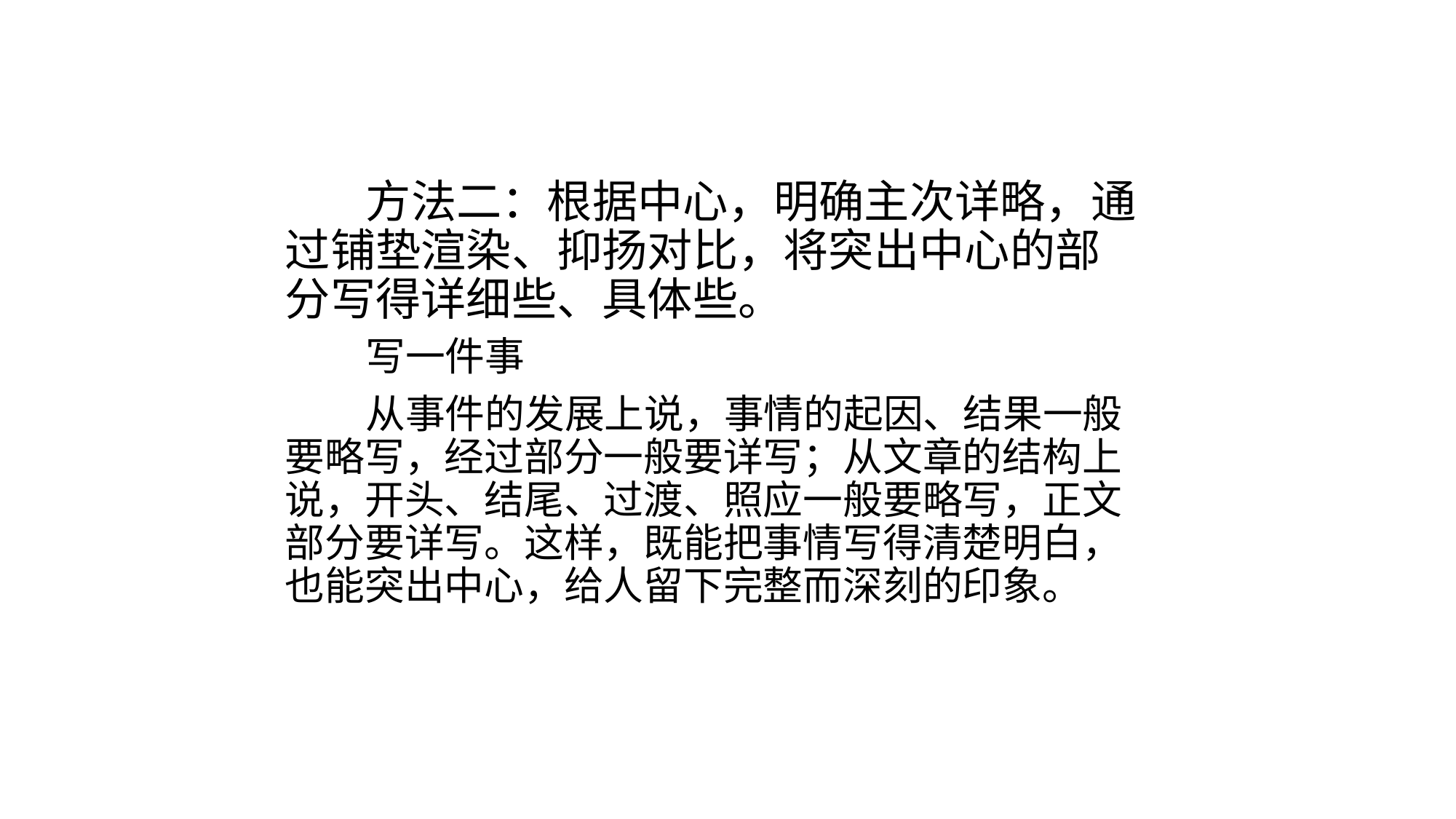

# 方法二：根据中心，明确主次详略，通过铺垫渲染、抑扬对比，将突出中心的部分写得详细些、具体些。
        写一件事
        从事件的发展上说，事情的起因、结果一般要略写，经过部分一般要详写；从文章的结构上说，开头、结尾、过渡、照应一般要略写，正文部分要详写。这样，既能把事情写得清楚明白，也能突出中心，给人留下完整而深刻的印象。